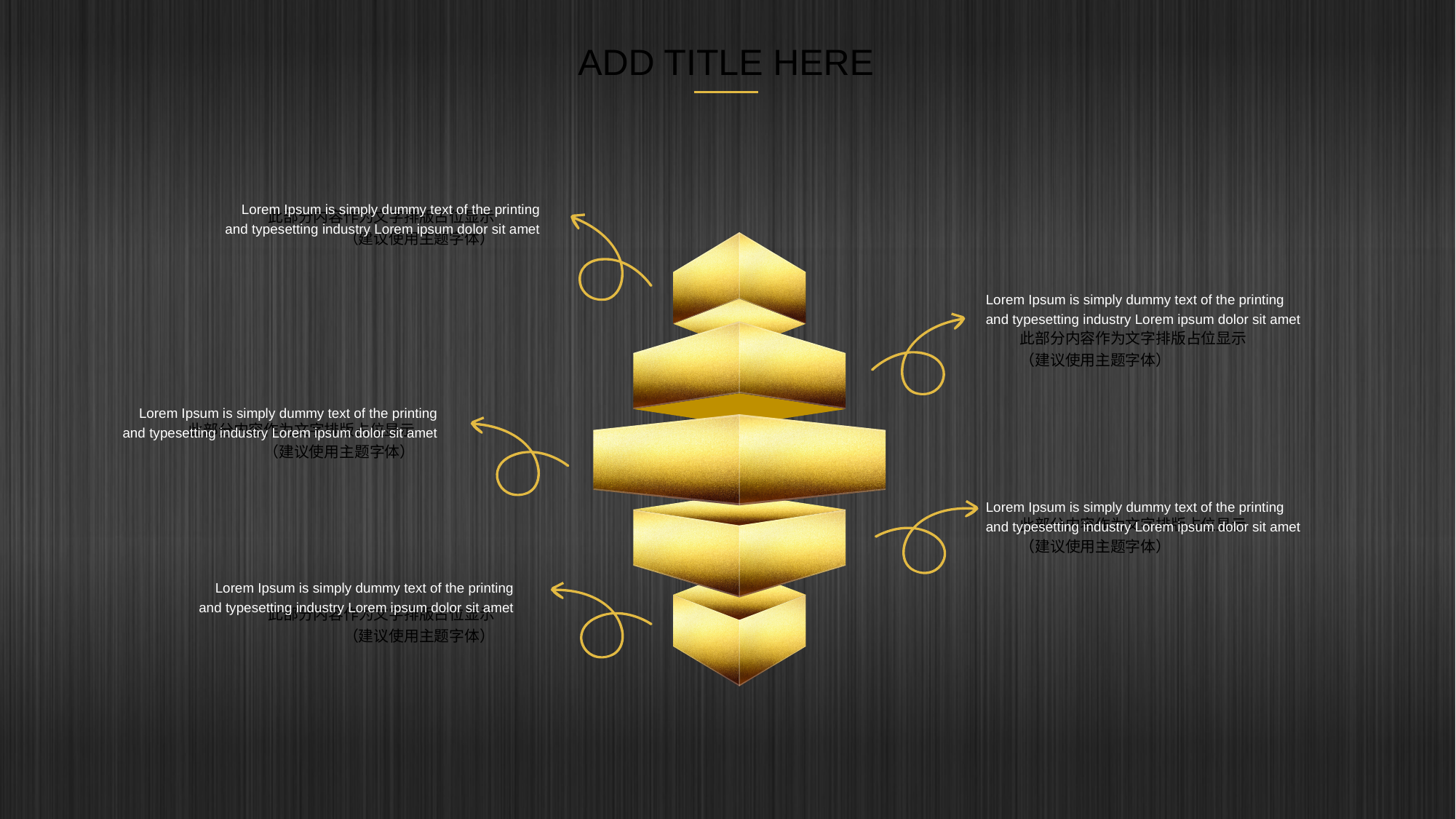

ADD TITLE HERE
Lorem Ipsum is simply dummy text of the printing and typesetting industry Lorem ipsum dolor sit amet

此部分内容作为文字排版占位显示
（建议使用主题字体）

Lorem Ipsum is simply dummy text of the printing and typesetting industry Lorem ipsum dolor sit amet

此部分内容作为文字排版占位显示
（建议使用主题字体）

Lorem Ipsum is simply dummy text of the printing and typesetting industry Lorem ipsum dolor sit amet

此部分内容作为文字排版占位显示
（建议使用主题字体）

Lorem Ipsum is simply dummy text of the printing and typesetting industry Lorem ipsum dolor sit amet

此部分内容作为文字排版占位显示
（建议使用主题字体）

Lorem Ipsum is simply dummy text of the printing and typesetting industry Lorem ipsum dolor sit amet

此部分内容作为文字排版占位显示
（建议使用主题字体）